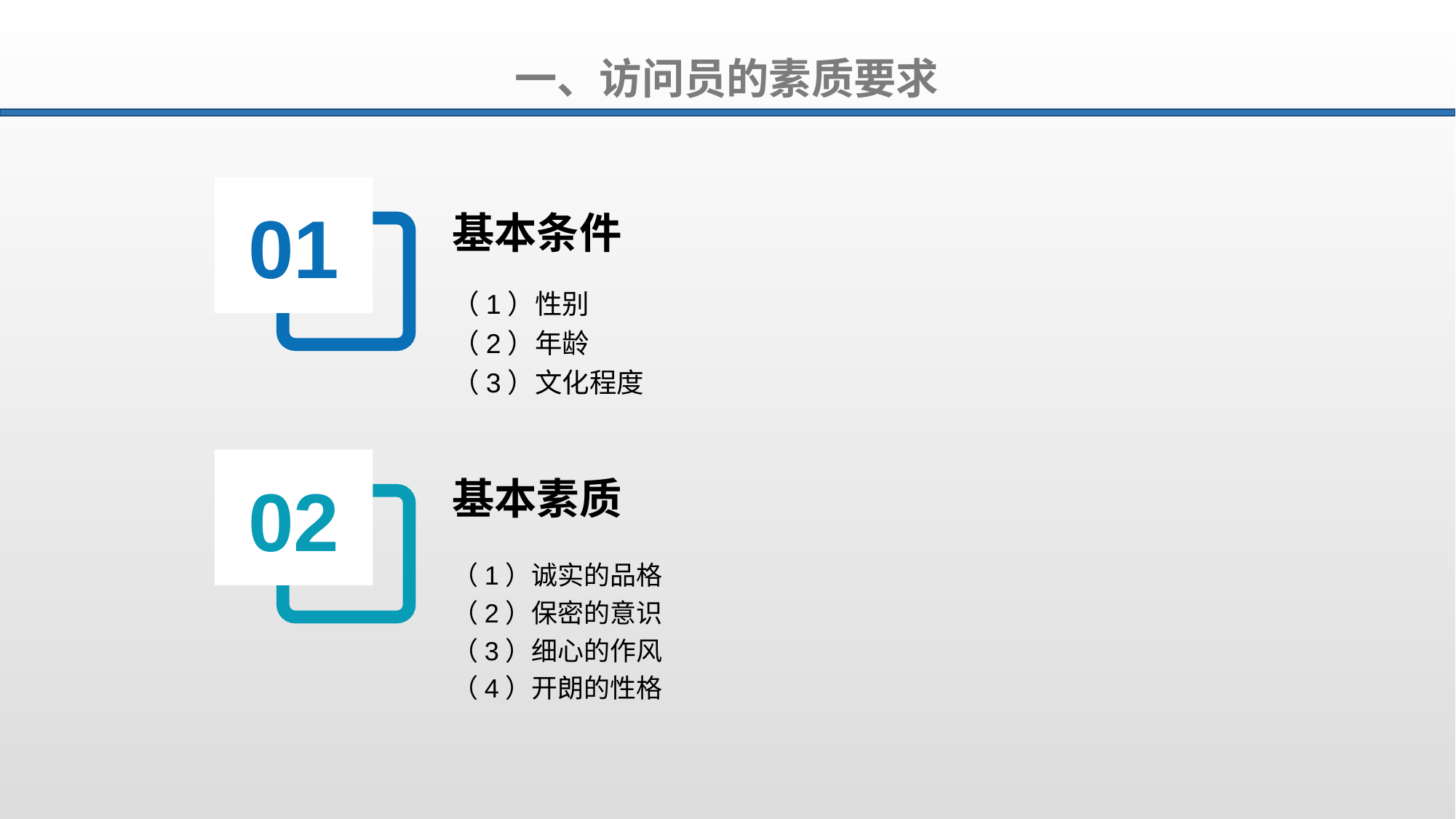

一、访问员的素质要求

01
基本条件

（1）性别
（2）年龄
（3）文化程度

02
基本素质

（1）诚实的品格
（2）保密的意识
（3）细心的作风
（4）开朗的性格